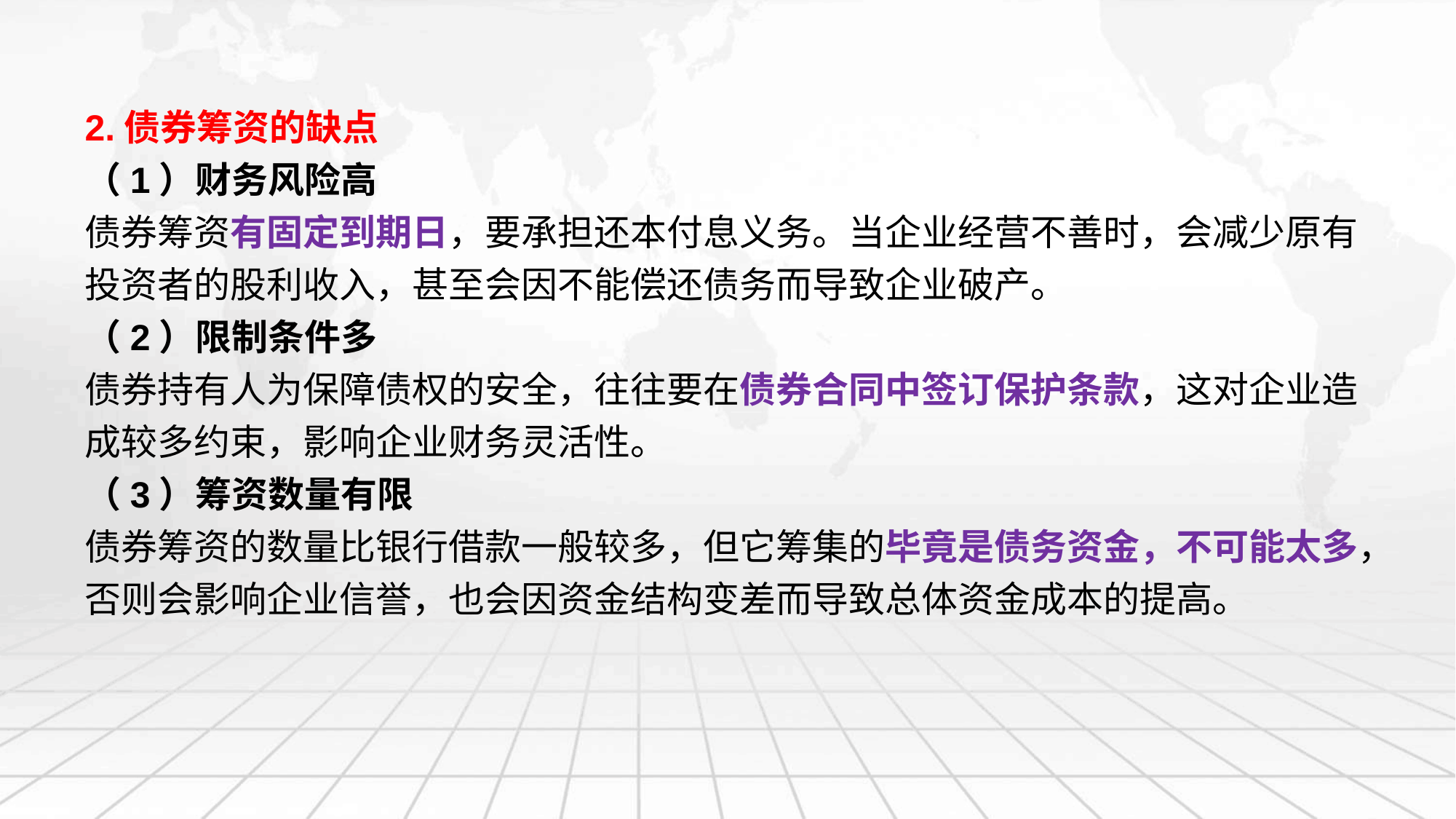

2.债券筹资的缺点
（1）财务风险高
债券筹资有固定到期日，要承担还本付息义务。当企业经营不善时，会减少原有投资者的股利收入，甚至会因不能偿还债务而导致企业破产。
（2）限制条件多
债券持有人为保障债权的安全，往往要在债券合同中签订保护条款，这对企业造成较多约束，影响企业财务灵活性。
（3）筹资数量有限
债券筹资的数量比银行借款一般较多，但它筹集的毕竟是债务资金，不可能太多，否则会影响企业信誉，也会因资金结构变差而导致总体资金成本的提高。